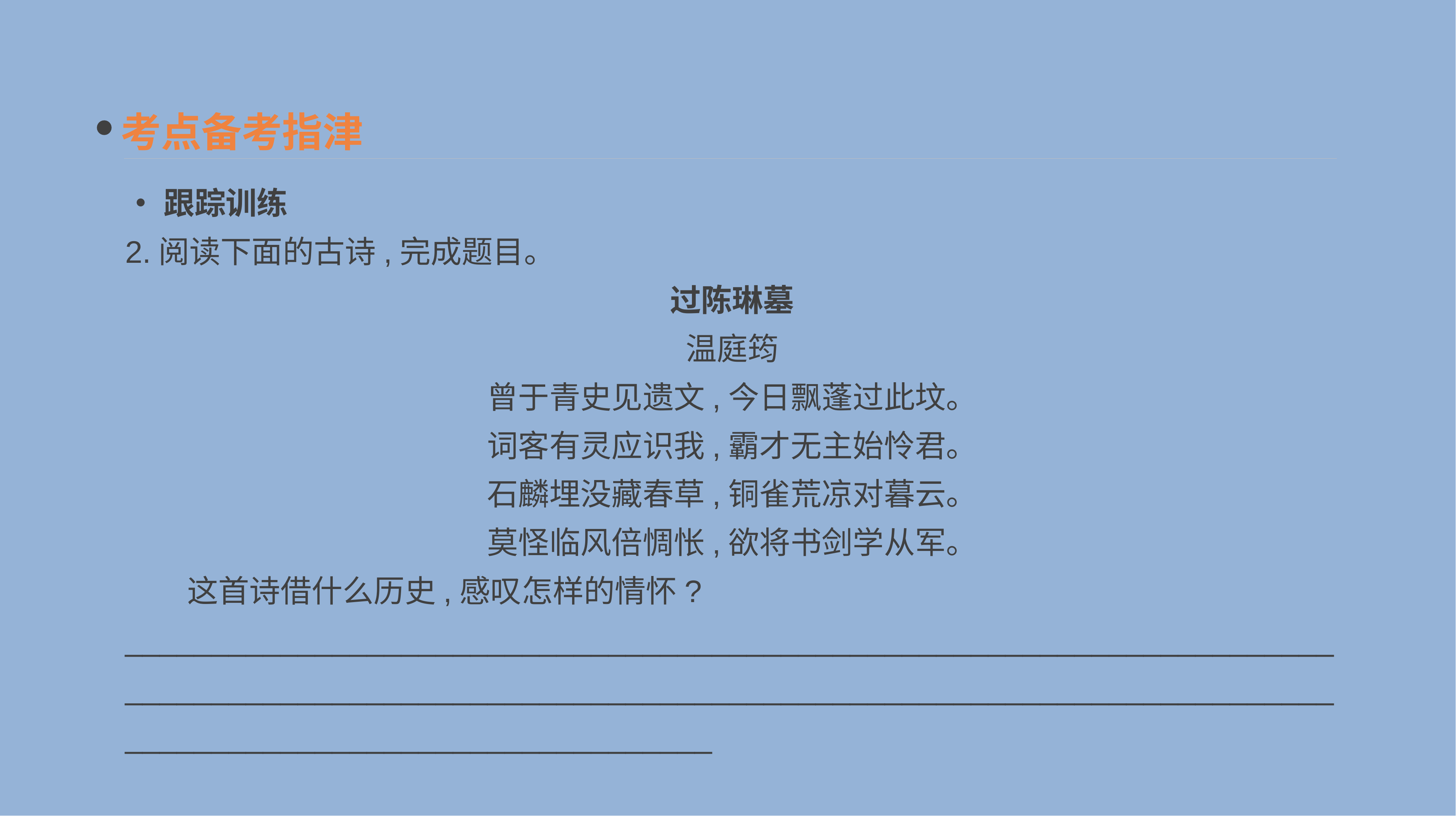

考点备考指津

•跟踪训练
2.阅读下面的古诗,完成题目。
过陈琳墓
温庭筠
曾于青史见遗文,今日飘蓬过此坟。
词客有灵应识我,霸才无主始怜君。
石麟埋没藏春草,铜雀荒凉对暮云。
莫怪临风倍惆怅,欲将书剑学从军。
　　这首诗借什么历史,感叹怎样的情怀?
______________________________________________________________________________________________________________________________________________________________________________